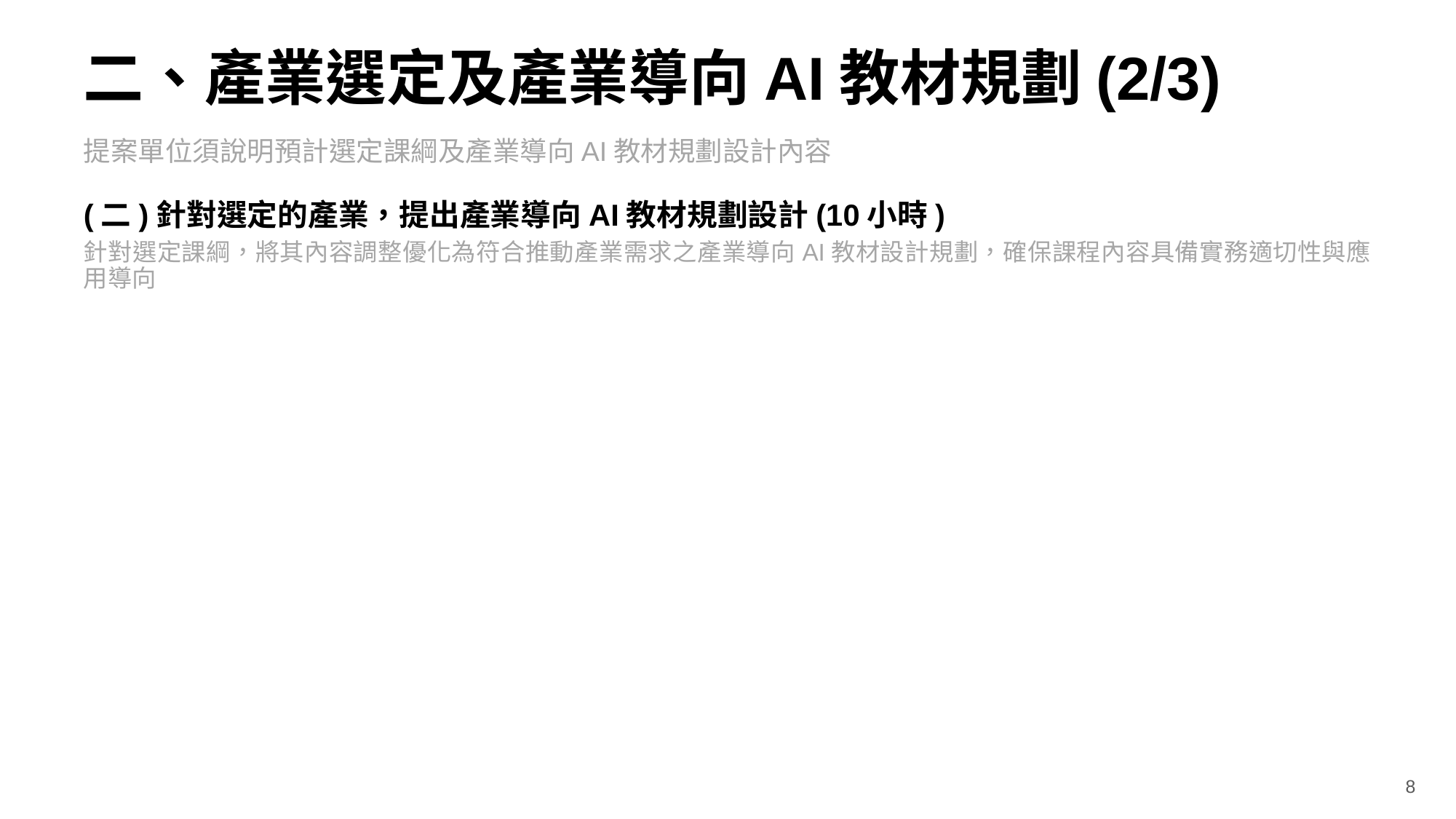

# 二、產業選定及產業導向AI教材規劃(2/3)
提案單位須說明預計選定課綱及產業導向AI教材規劃設計內容
(二)針對選定的產業，提出產業導向AI教材規劃設計(10小時)
針對選定課綱，將其內容調整優化為符合推動產業需求之產業導向AI教材設計規劃，確保課程內容具備實務適切性與應用導向